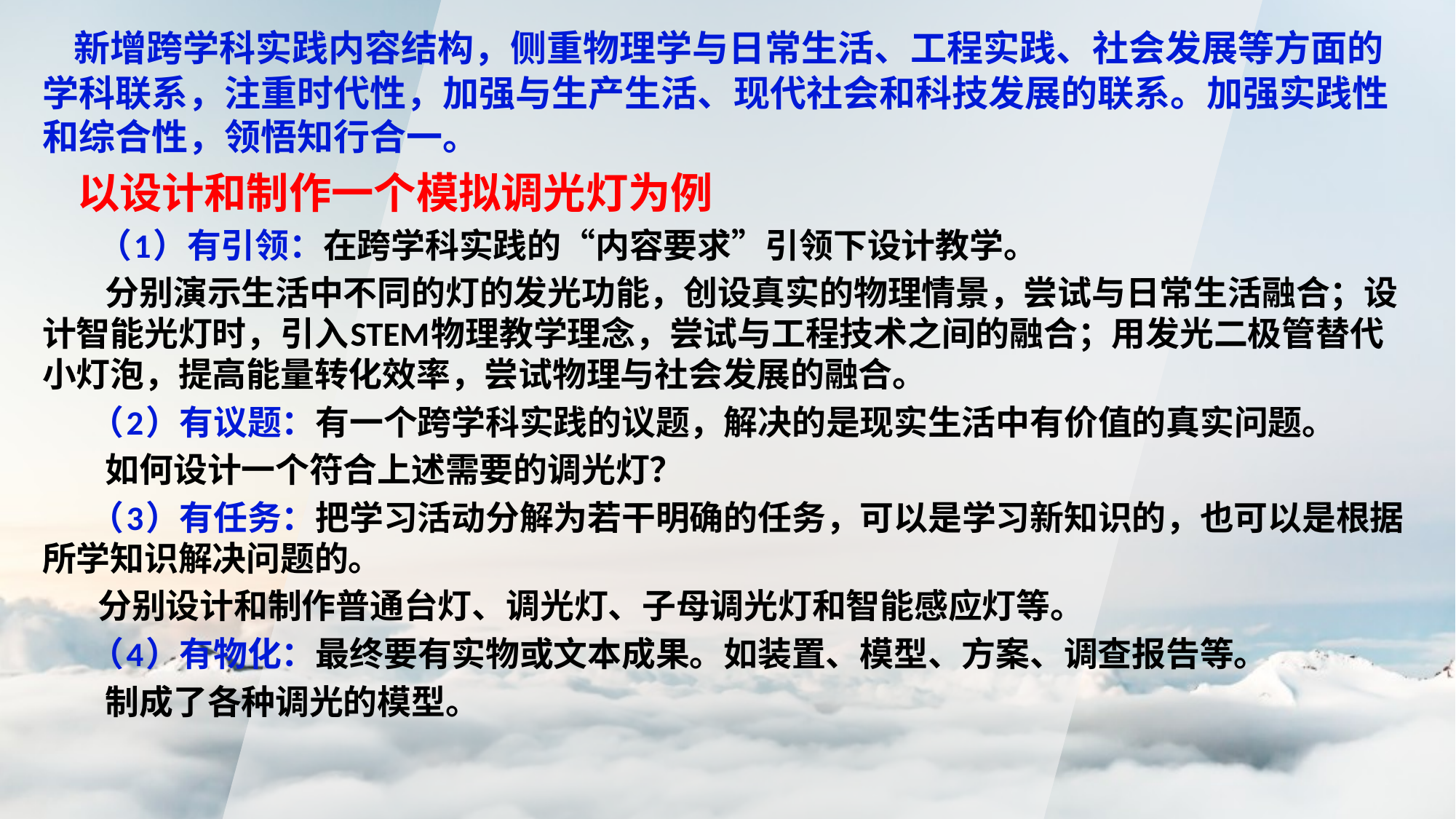

新增跨学科实践内容结构，侧重物理学与日常生活、工程实践、社会发展等方面的学科联系，注重时代性，加强与生产生活、现代社会和科技发展的联系。加强实践性和综合性，领悟知行合一。
    以设计和制作一个模拟调光灯为例
       （1）有引领：在跨学科实践的“内容要求”引领下设计教学。
        分别演示生活中不同的灯的发光功能，创设真实的物理情景，尝试与日常生活融合；设计智能光灯时，引入STEM物理教学理念，尝试与工程技术之间的融合；用发光二极管替代小灯泡，提高能量转化效率，尝试物理与社会发展的融合。
      （2）有议题：有一个跨学科实践的议题，解决的是现实生活中有价值的真实问题。
        如何设计一个符合上述需要的调光灯？
      （3）有任务：把学习活动分解为若干明确的任务，可以是学习新知识的，也可以是根据所学知识解决问题的。
       分别设计和制作普通台灯、调光灯、子母调光灯和智能感应灯等。
      （4）有物化：最终要有实物或文本成果。如装置、模型、方案、调查报告等。
        制成了各种调光的模型。